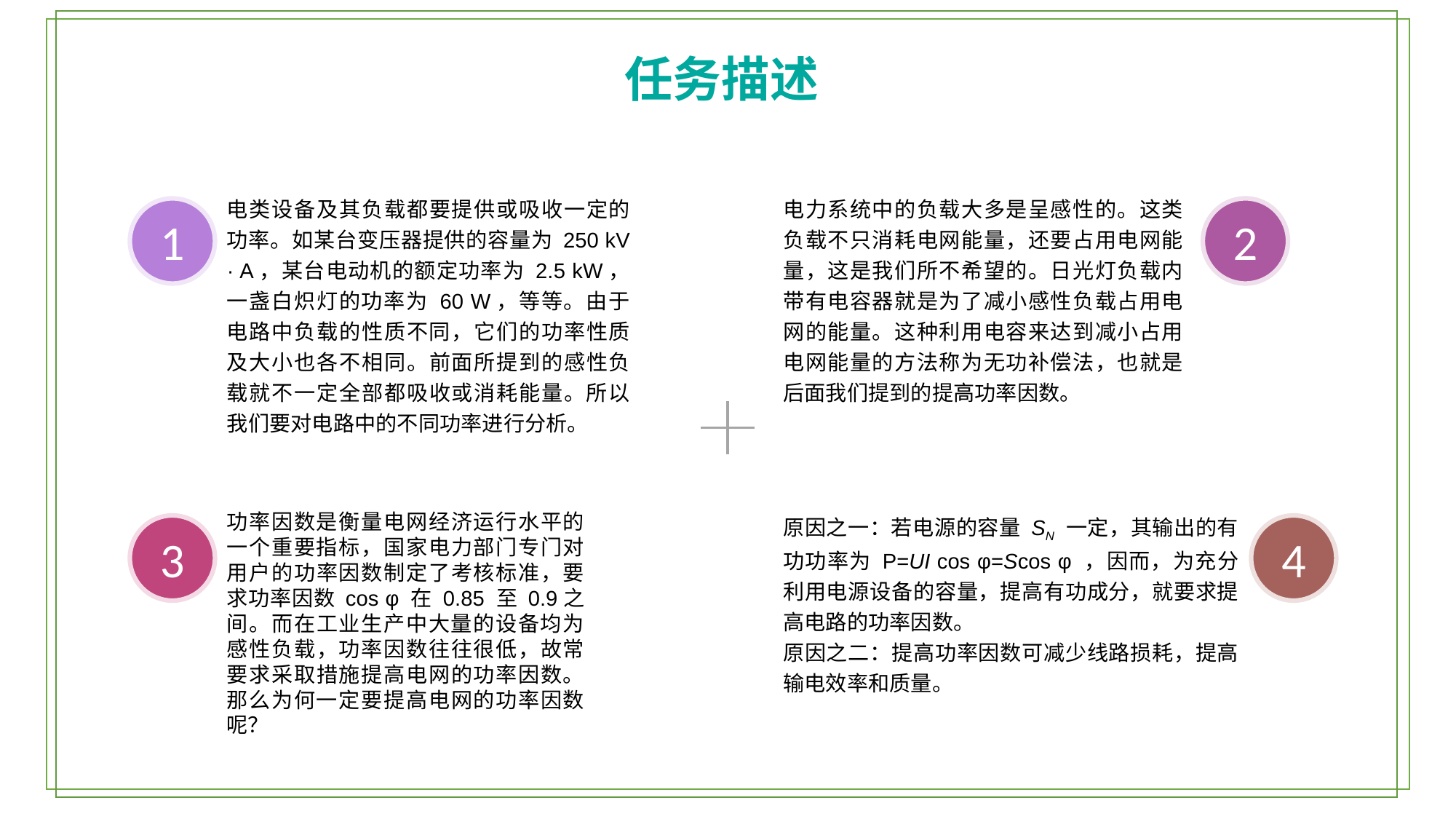

任务描述
电类设备及其负载都要提供或吸收一定的功率。如某台变压器提供的容量为 250 kV · A，某台电动机的额定功率为 2.5 kW，一盏白炽灯的功率为 60 W，等等。由于电路中负载的性质不同，它们的功率性质及大小也各不相同。前面所提到的感性负载就不一定全部都吸收或消耗能量。所以我们要对电路中的不同功率进行分析。
1
电力系统中的负载大多是呈感性的。这类负载不只消耗电网能量，还要占用电网能量，这是我们所不希望的。日光灯负载内带有电容器就是为了减小感性负载占用电网的能量。这种利用电容来达到减小占用电网能量的方法称为无功补偿法，也就是后面我们提到的提高功率因数。
2
功率因数是衡量电网经济运行水平的一个重要指标，国家电力部门专门对用户的功率因数制定了考核标准，要求功率因数 cos φ 在 0.85 至 0.9之间。而在工业生产中大量的设备均为感性负载，功率因数往往很低，故常要求采取措施提高电网的功率因数。那么为何一定要提高电网的功率因数呢？
3
原因之一：若电源的容量 SN 一定，其输出的有功功率为 P=UI cos φ=Scos φ ，因而，为充分利用电源设备的容量，提高有功成分，就要求提高电路的功率因数。
原因之二：提高功率因数可减少线路损耗，提高输电效率和质量。
4